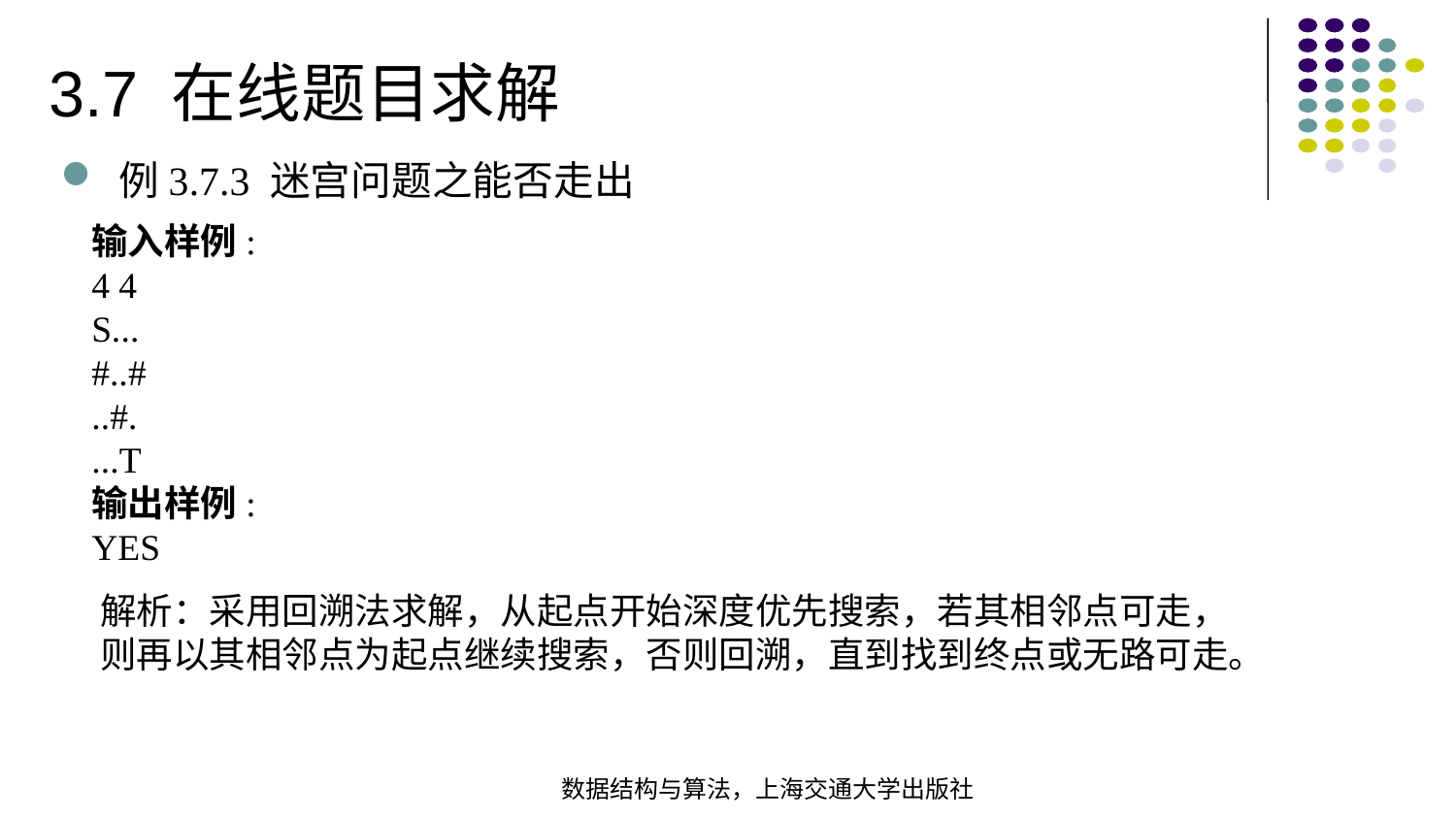

3.7 在线题目求解
例3.7.3 迷宫问题之能否走出
输入样例:
4 4
S...
#..#
..#.
...T
输出样例:
YES
解析：采用回溯法求解，从起点开始深度优先搜索，若其相邻点可走，则再以其相邻点为起点继续搜索，否则回溯，直到找到终点或无路可走。